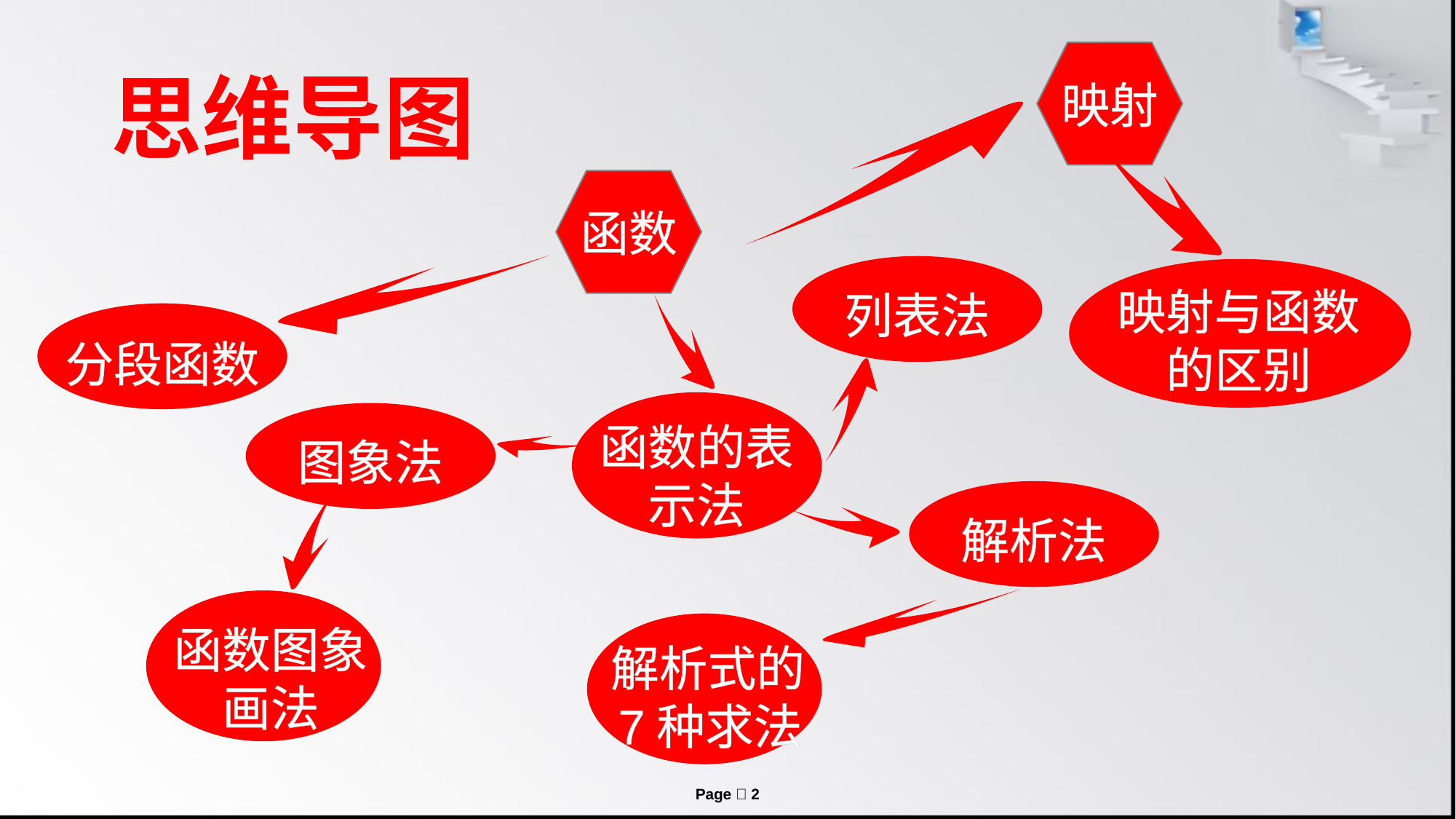

思维导图
映射

函数

映射与函数的区别
列表法

分段函数

函数的表示法
图象法

解析法

函数图象画法
解析式的7种求法